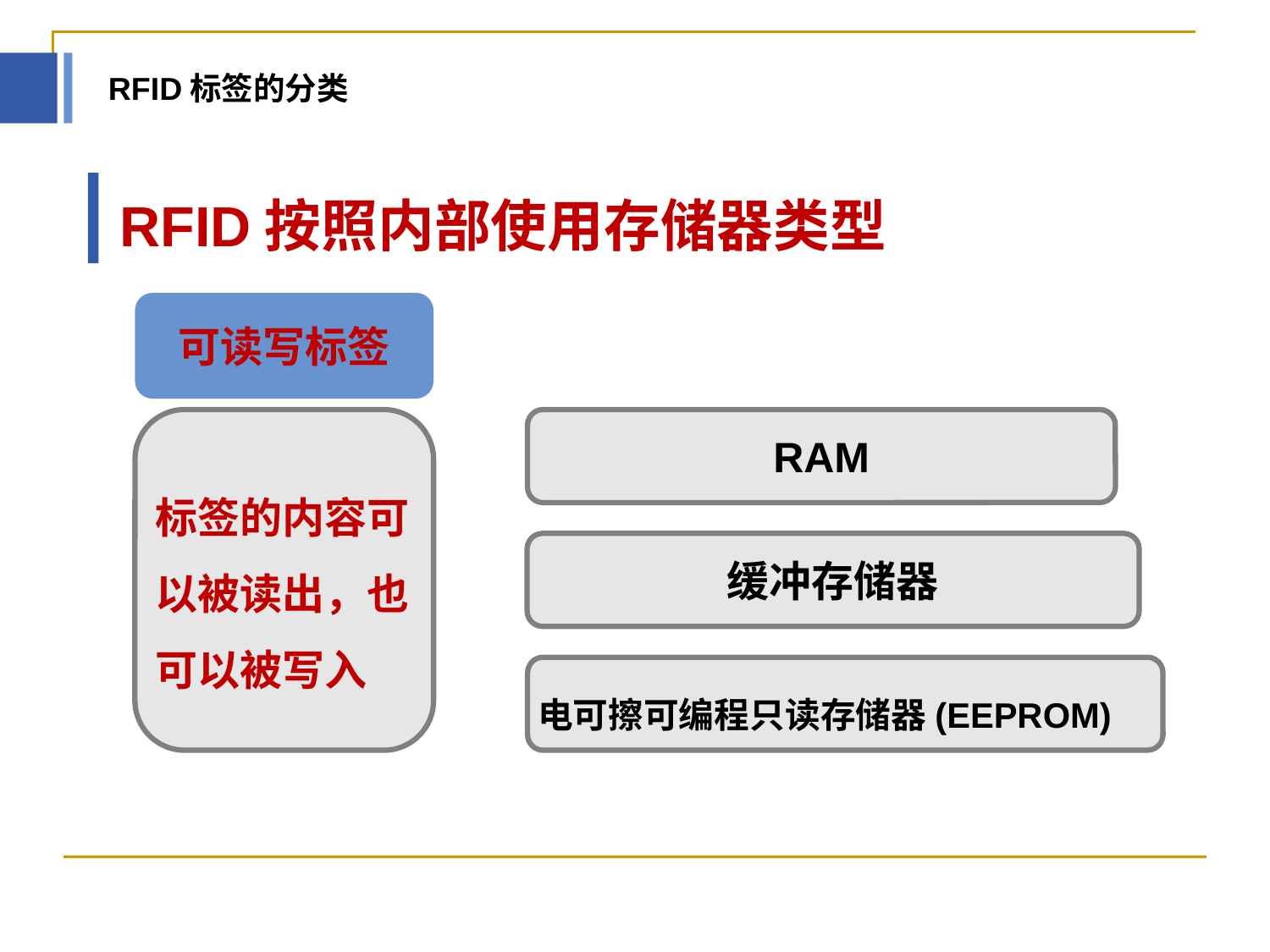

RFID标签的分类

RFID按照内部使用存储器类型
可读写标签
标签的内容可以被读出，也可以被写入
RAM
缓冲存储器
电可擦可编程只读存储器(EEPROM)